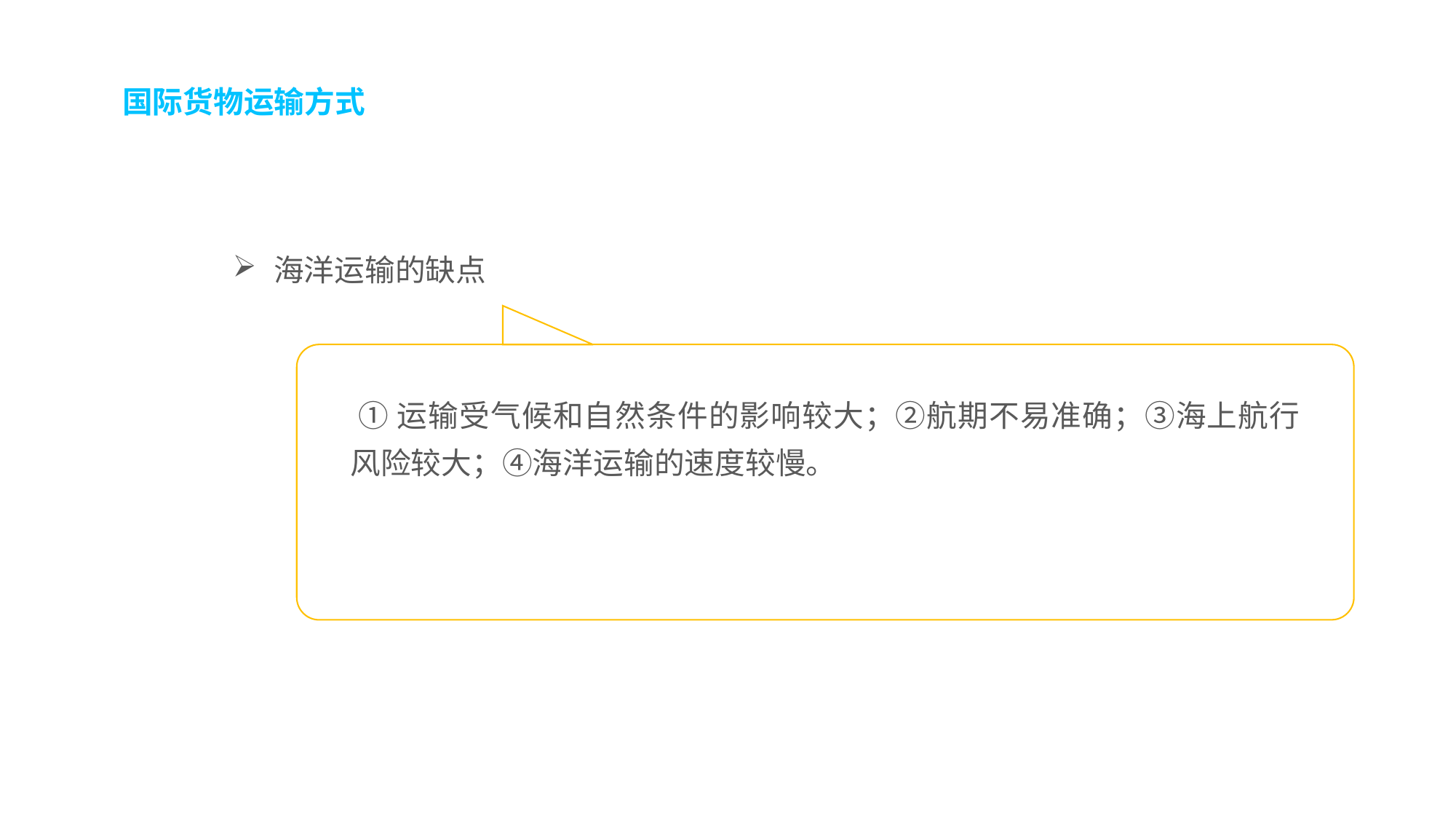

国际货物运输方式
海洋运输的缺点

 ①运输受气候和自然条件的影响较大；②航期不易准确；③海上航行风险较大；④海洋运输的速度较慢。